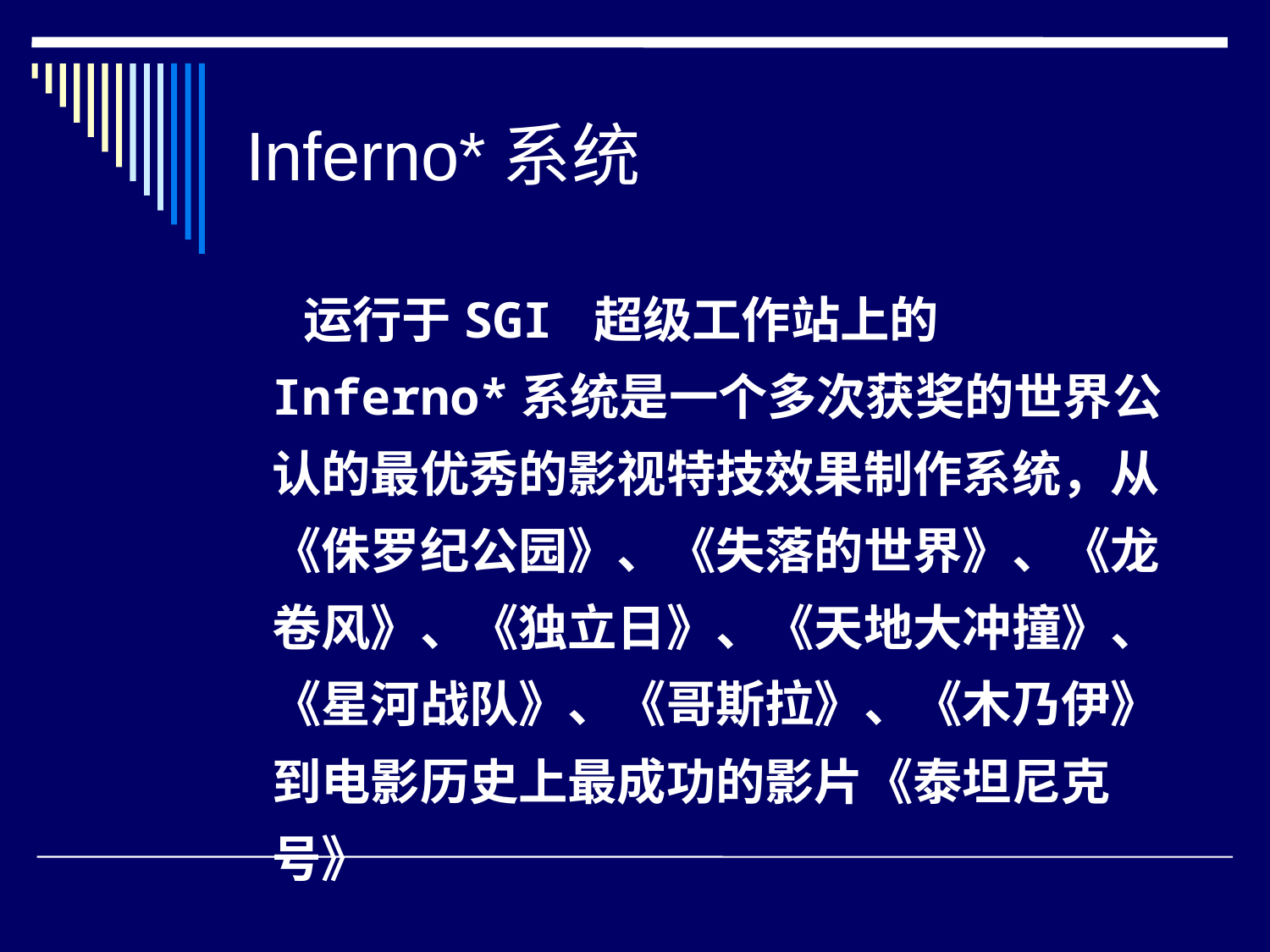

# Inferno*系统
      运行于SGI 超级工作站上的Inferno*系统是一个多次获奖的世界公认的最优秀的影视特技效果制作系统，从《侏罗纪公园》、《失落的世界》、《龙卷风》、《独立日》、《天地大冲撞》、《星河战队》、《哥斯拉》、《木乃伊》到电影历史上最成功的影片《泰坦尼克号》